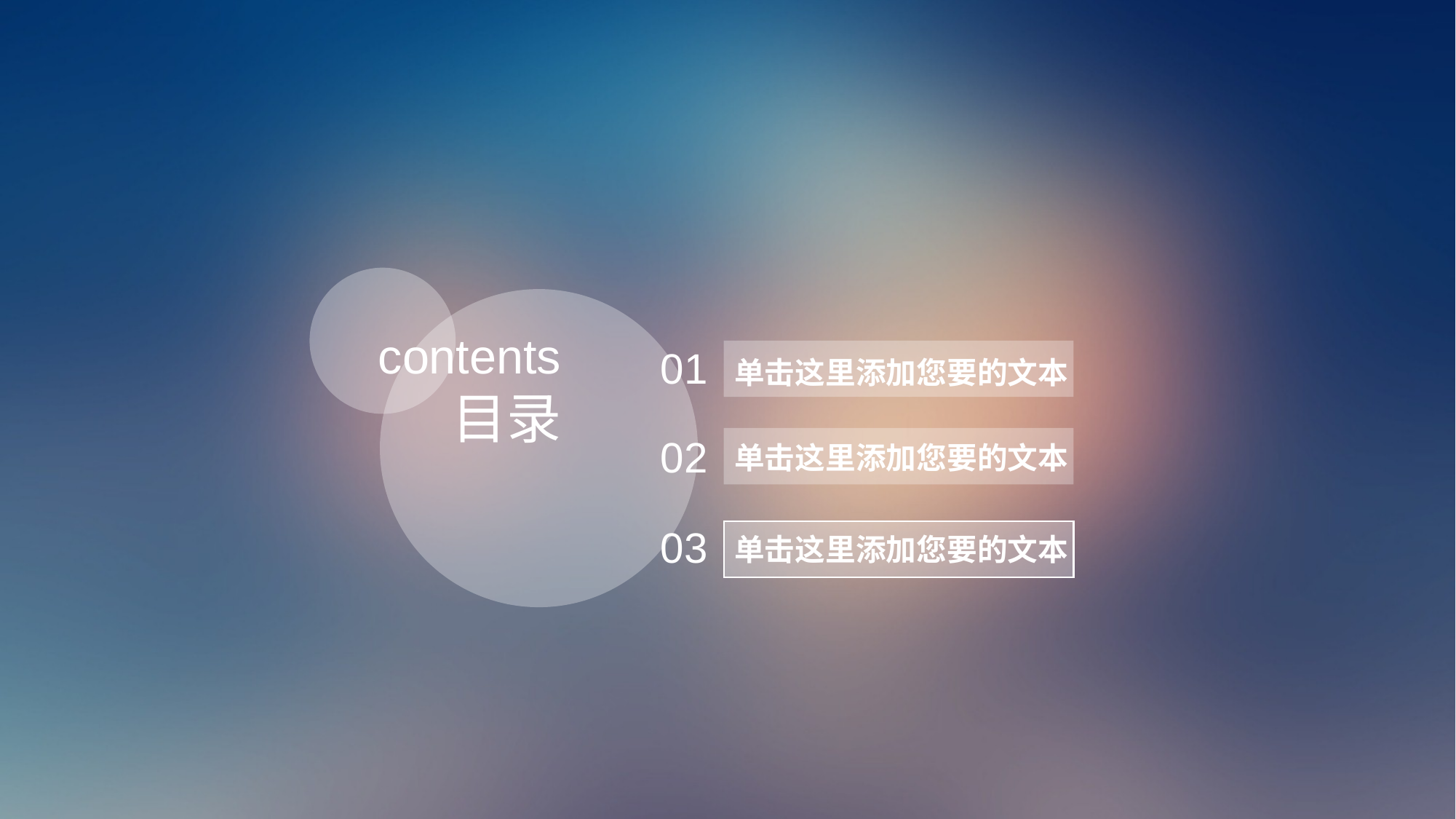

contents
目录
01

单击这里添加您要的文本
02

单击这里添加您要的文本
03

单击这里添加您要的文本